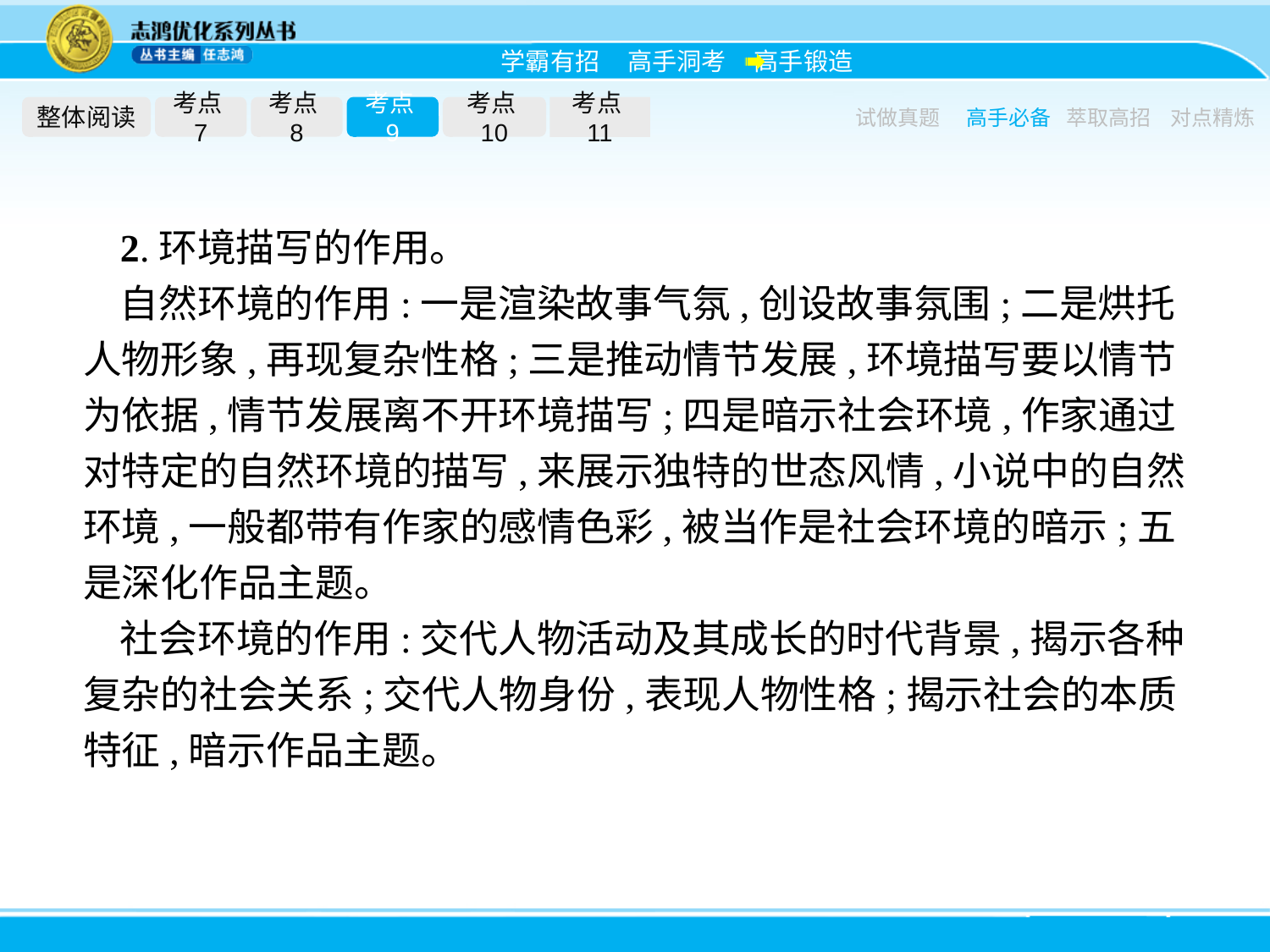

整体阅读
考点7
考点8
考点9
考点10
考点11
试做真题
高手必备
萃取高招
对点精炼
2.环境描写的作用。
自然环境的作用:一是渲染故事气氛,创设故事氛围;二是烘托人物形象,再现复杂性格;三是推动情节发展,环境描写要以情节为依据,情节发展离不开环境描写;四是暗示社会环境,作家通过对特定的自然环境的描写,来展示独特的世态风情,小说中的自然环境,一般都带有作家的感情色彩,被当作是社会环境的暗示;五是深化作品主题。
社会环境的作用:交代人物活动及其成长的时代背景,揭示各种复杂的社会关系;交代人物身份,表现人物性格;揭示社会的本质特征,暗示作品主题。